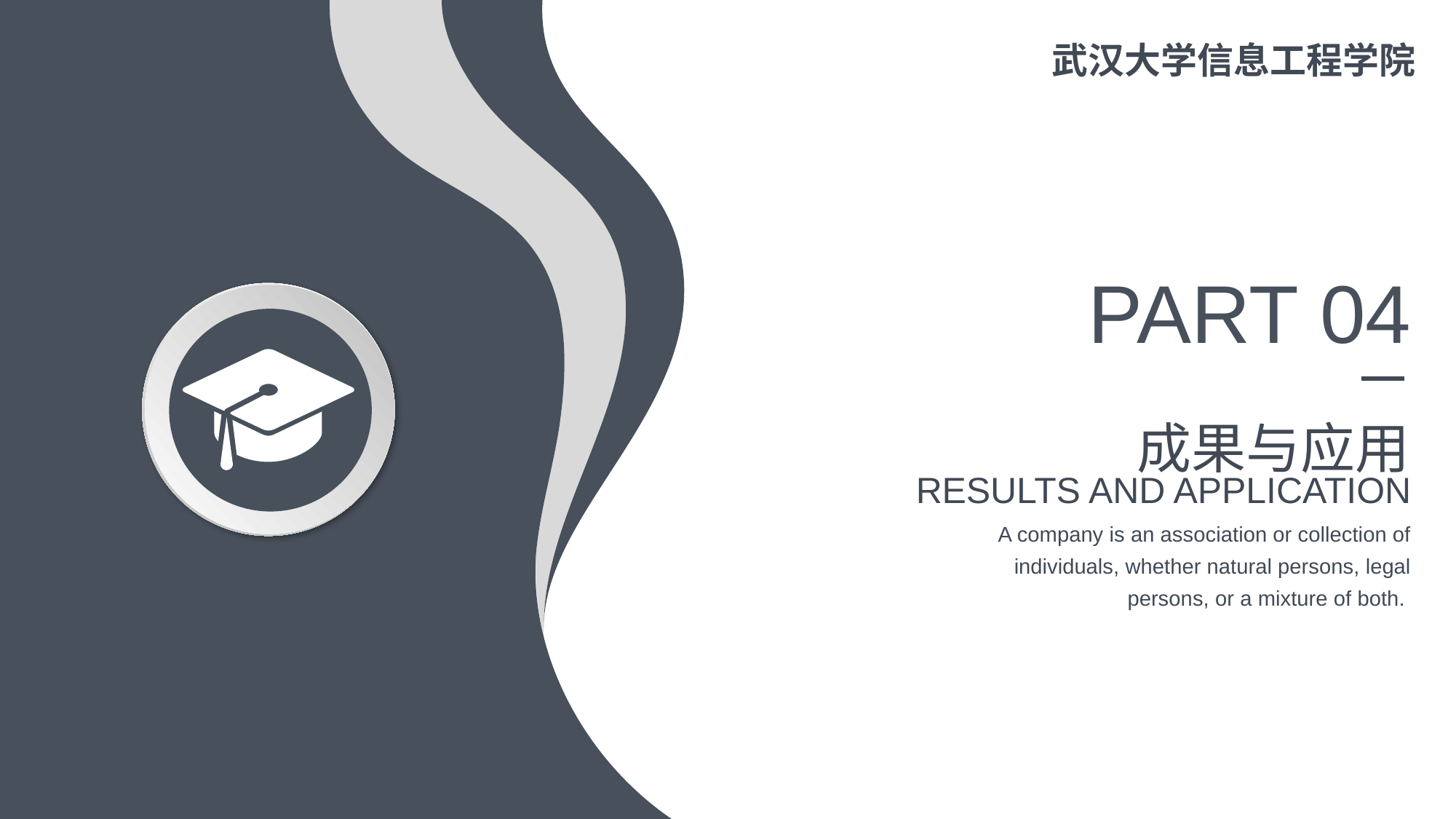

武汉大学信息工程学院

PART 04

成果与应用
RESULTS AND APPLICATION
A company is an association or collection of individuals, whether natural persons, legal persons, or a mixture of both.